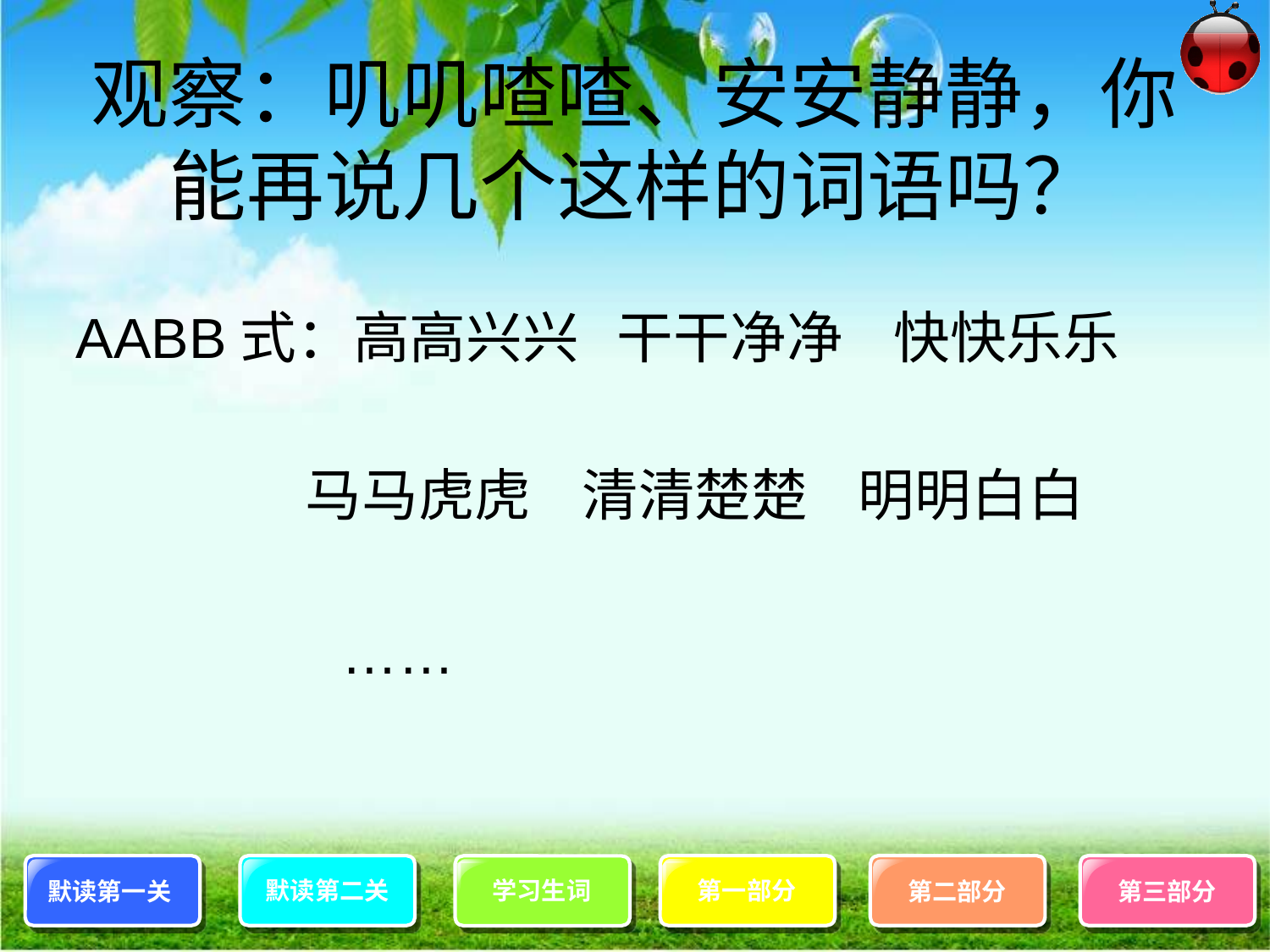

# 观察：叽叽喳喳、安安静静，你能再说几个这样的词语吗？
AABB式：高高兴兴   干干净净    快快乐乐

                 马马虎虎    清清楚楚    明明白白

                 ……